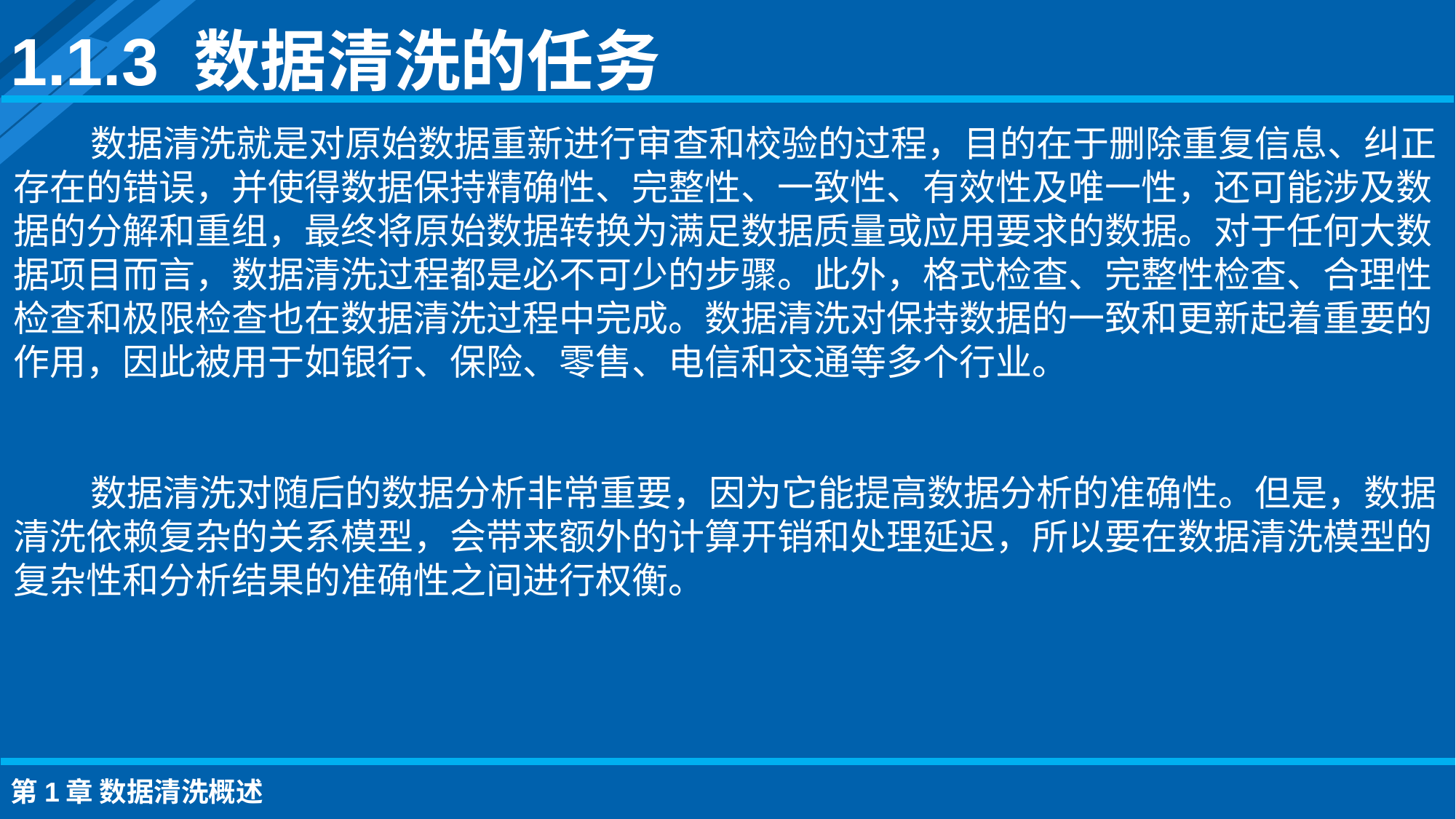

1.1.3 数据清洗的任务

数据清洗就是对原始数据重新进行审查和校验的过程，目的在于删除重复信息、纠正存在的错误，并使得数据保持精确性、完整性、一致性、有效性及唯一性，还可能涉及数据的分解和重组，最终将原始数据转换为满足数据质量或应用要求的数据。对于任何大数据项目而言，数据清洗过程都是必不可少的步骤。此外，格式检查、完整性检查、合理性检查和极限检查也在数据清洗过程中完成。数据清洗对保持数据的一致和更新起着重要的作用，因此被用于如银行、保险、零售、电信和交通等多个行业。

数据清洗对随后的数据分析非常重要，因为它能提高数据分析的准确性。但是，数据清洗依赖复杂的关系模型，会带来额外的计算开销和处理延迟，所以要在数据清洗模型的复杂性和分析结果的准确性之间进行权衡。
第1章 数据清洗概述